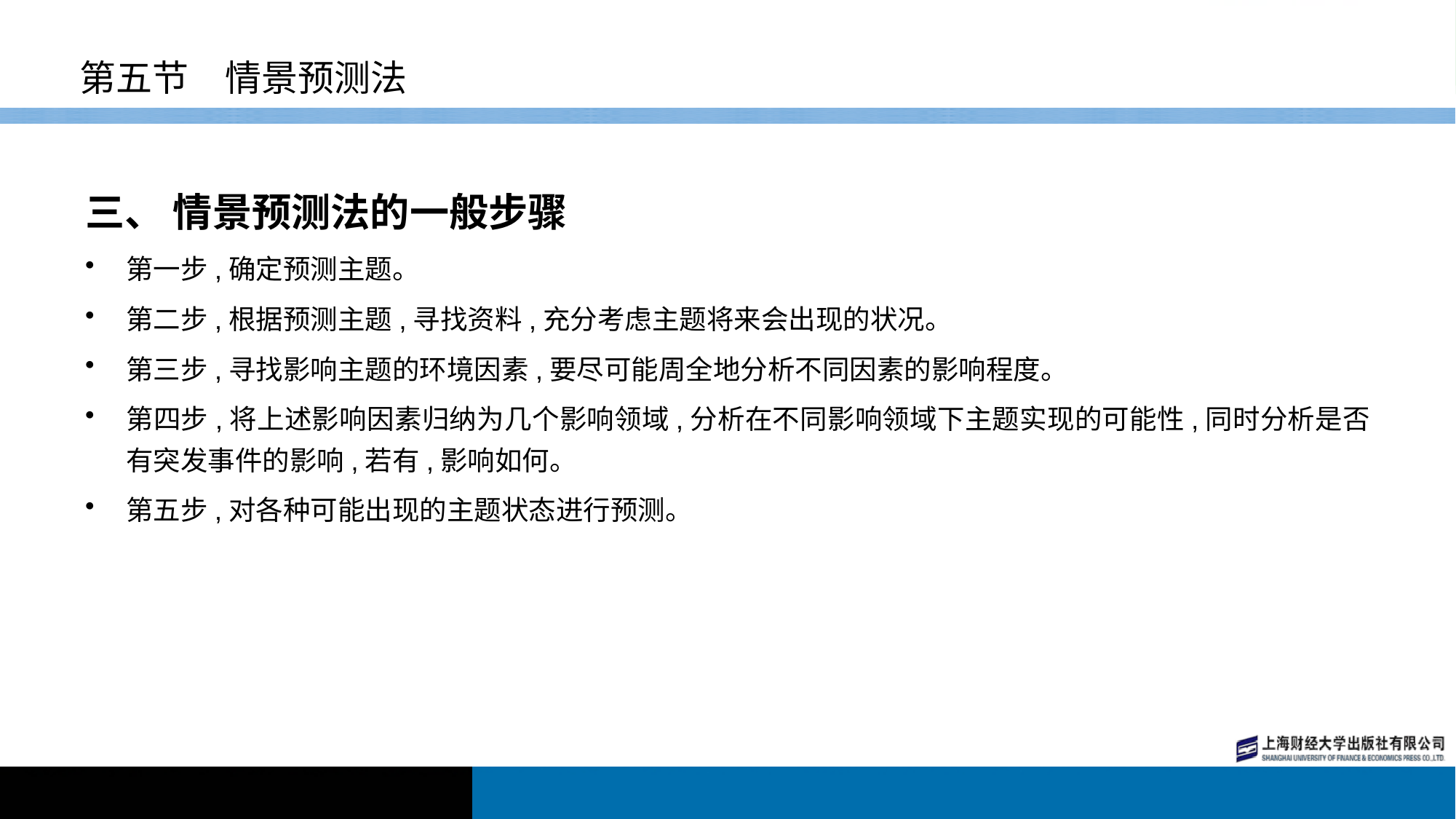

# 第五节　情景预测法
三、 情景预测法的一般步骤
第一步,确定预测主题。
第二步,根据预测主题,寻找资料,充分考虑主题将来会出现的状况。
第三步,寻找影响主题的环境因素,要尽可能周全地分析不同因素的影响程度。
第四步,将上述影响因素归纳为几个影响领域,分析在不同影响领域下主题实现的可能性,同时分析是否有突发事件的影响,若有,影响如何。
第五步,对各种可能出现的主题状态进行预测。
23